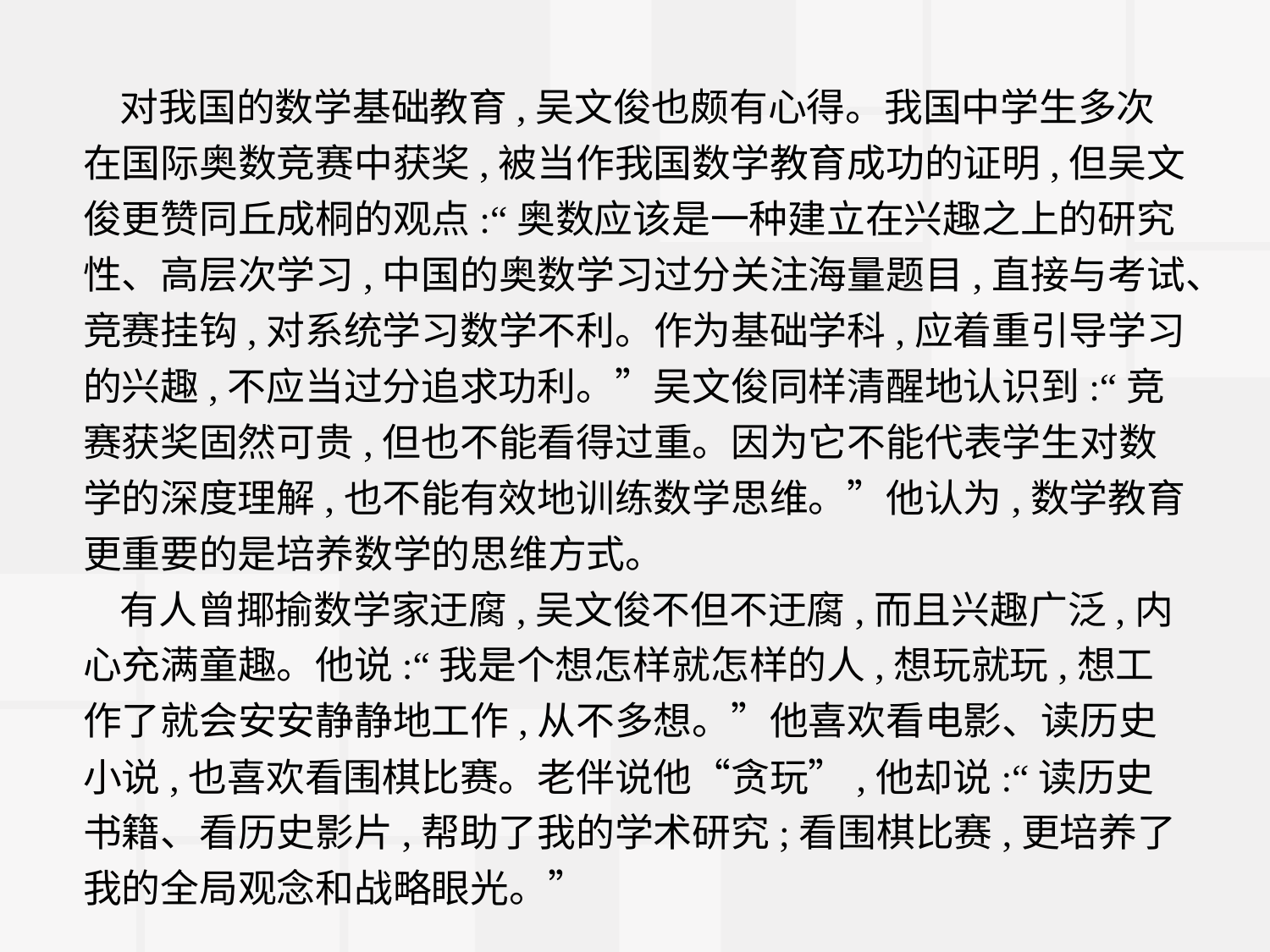

对我国的数学基础教育,吴文俊也颇有心得。我国中学生多次在国际奥数竞赛中获奖,被当作我国数学教育成功的证明,但吴文俊更赞同丘成桐的观点:“奥数应该是一种建立在兴趣之上的研究性、高层次学习,中国的奥数学习过分关注海量题目,直接与考试、竞赛挂钩,对系统学习数学不利。作为基础学科,应着重引导学习的兴趣,不应当过分追求功利。”吴文俊同样清醒地认识到:“竞赛获奖固然可贵,但也不能看得过重。因为它不能代表学生对数学的深度理解,也不能有效地训练数学思维。”他认为,数学教育更重要的是培养数学的思维方式。
有人曾揶揄数学家迂腐,吴文俊不但不迂腐,而且兴趣广泛,内心充满童趣。他说:“我是个想怎样就怎样的人,想玩就玩,想工作了就会安安静静地工作,从不多想。”他喜欢看电影、读历史小说,也喜欢看围棋比赛。老伴说他“贪玩”,他却说:“读历史书籍、看历史影片,帮助了我的学术研究;看围棋比赛,更培养了我的全局观念和战略眼光。”